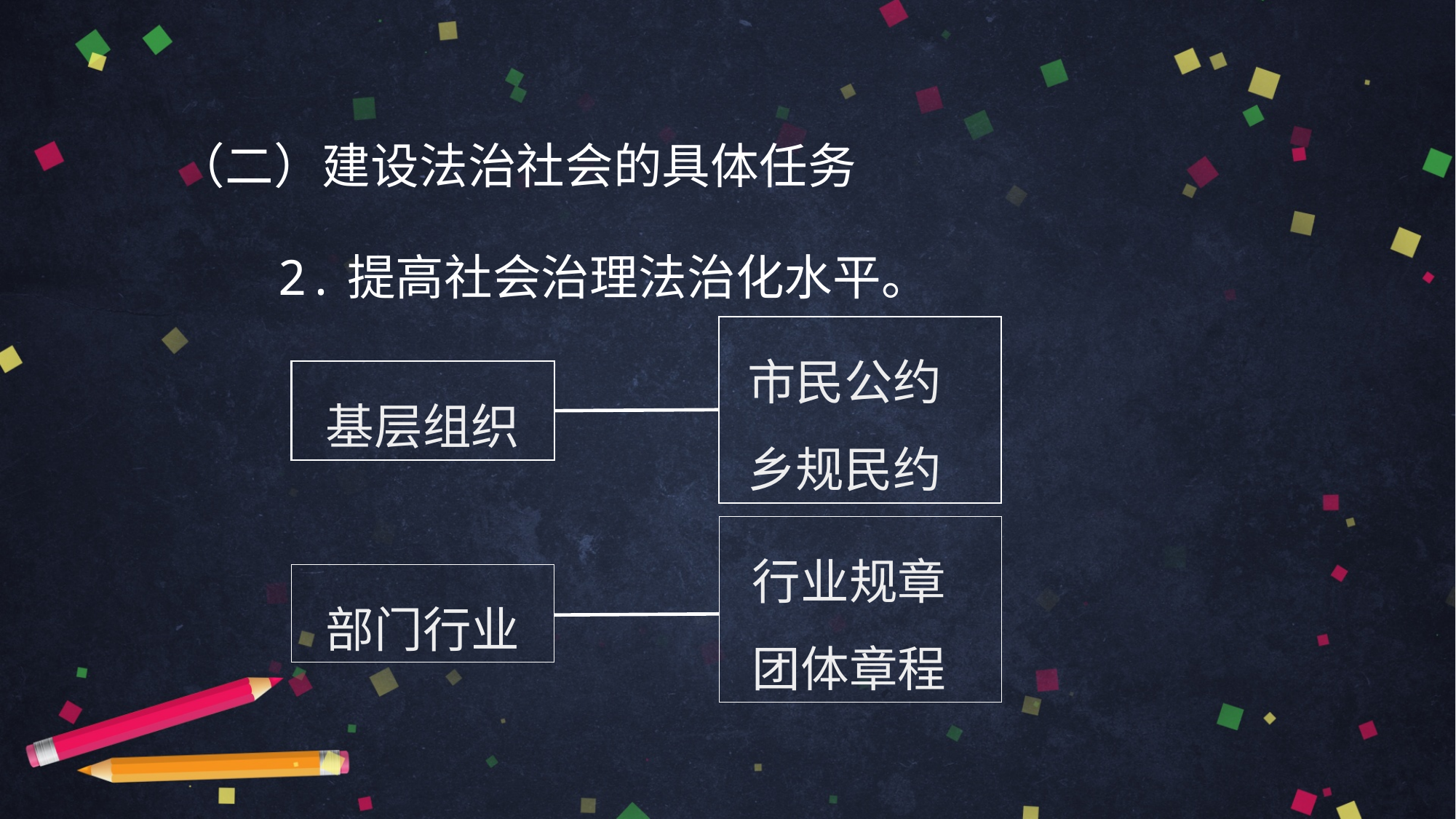

（二）建设法治社会的具体任务
2.提高社会治理法治化水平。
 市民公约
 乡规民约
基层组织
 行业规章
 团体章程
部门行业